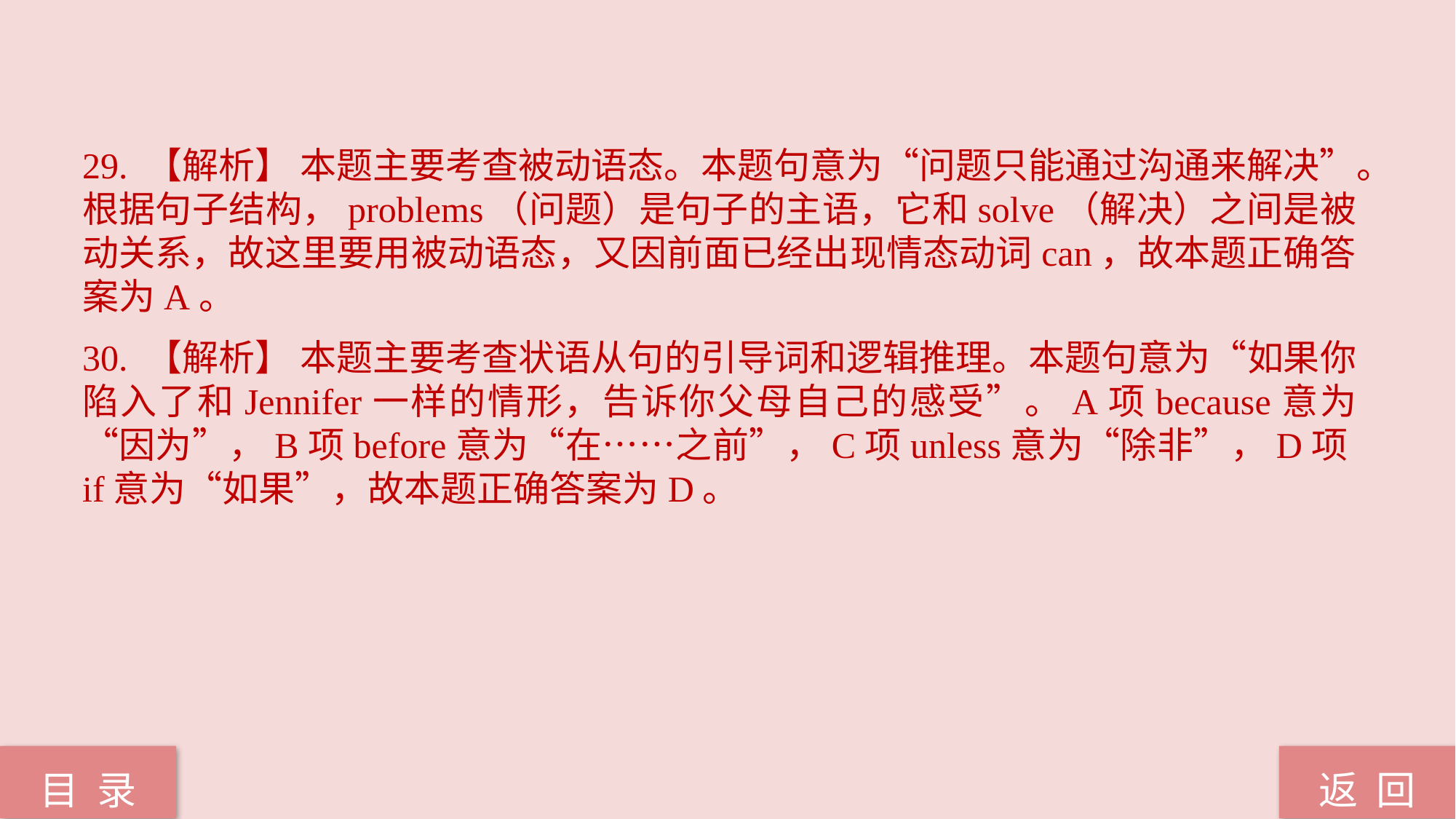

29. 【解析】 本题主要考查被动语态。本题句意为“问题只能通过沟通来解决”。根据句子结构，problems（问题）是句子的主语，它和solve（解决）之间是被动关系，故这里要用被动语态，又因前面已经出现情态动词can，故本题正确答案为A。
30. 【解析】 本题主要考查状语从句的引导词和逻辑推理。本题句意为“如果你陷入了和Jennifer一样的情形，告诉你父母自己的感受”。A项because意为“因为”，B项before意为“在……之前”，C项unless意为“除非”，D项if意为“如果”，故本题正确答案为D。
返  回